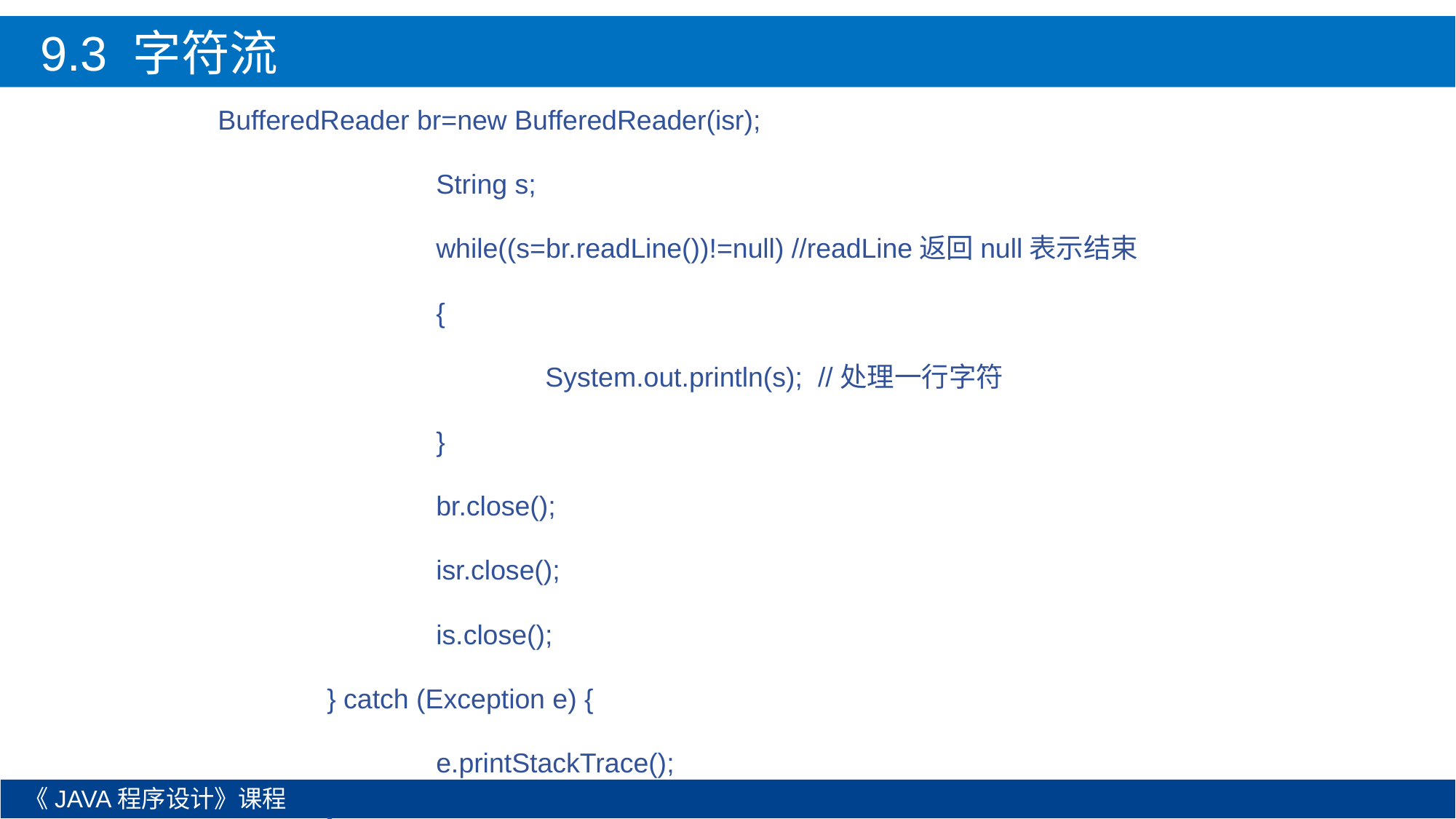

9.3 字符流
	BufferedReader br=new BufferedReader(isr);
			String s;
			while((s=br.readLine())!=null) //readLine返回null表示结束
			{
				System.out.println(s);  //处理一行字符
			}
			br.close();
			isr.close();
			is.close();
		} catch (Exception e) {
			e.printStackTrace();
		}
	}
}
《JAVA程序设计》课程